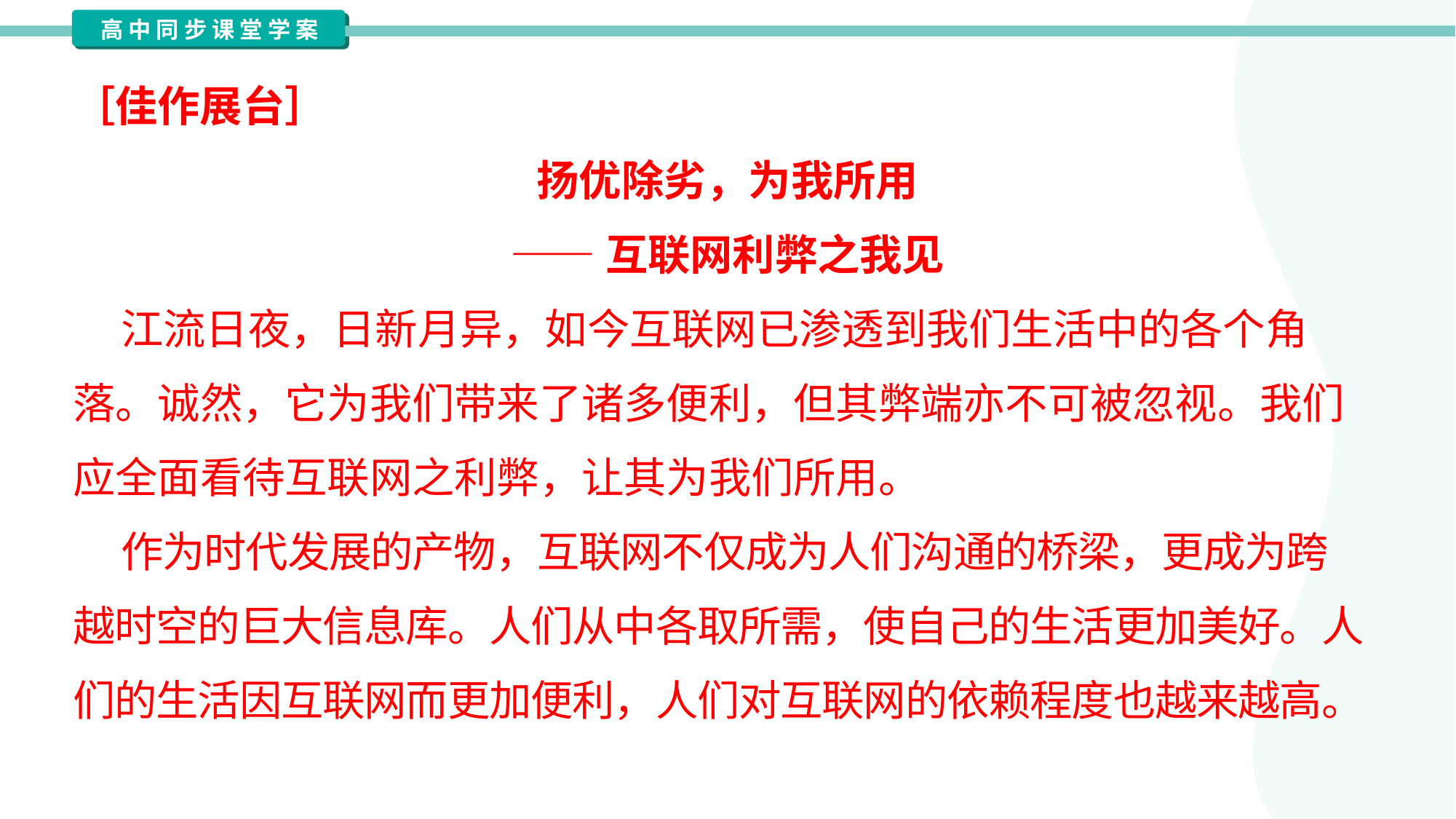

［佳作展台］
扬优除劣，为我所用
——互联网利弊之我见
    江流日夜，日新月异，如今互联网已渗透到我们生活中的各个角
落。诚然，它为我们带来了诸多便利，但其弊端亦不可被忽视。我们
应全面看待互联网之利弊，让其为我们所用。
    作为时代发展的产物，互联网不仅成为人们沟通的桥梁，更成为跨
越时空的巨大信息库。人们从中各取所需，使自己的生活更加美好。人
们的生活因互联网而更加便利，人们对互联网的依赖程度也越来越高。